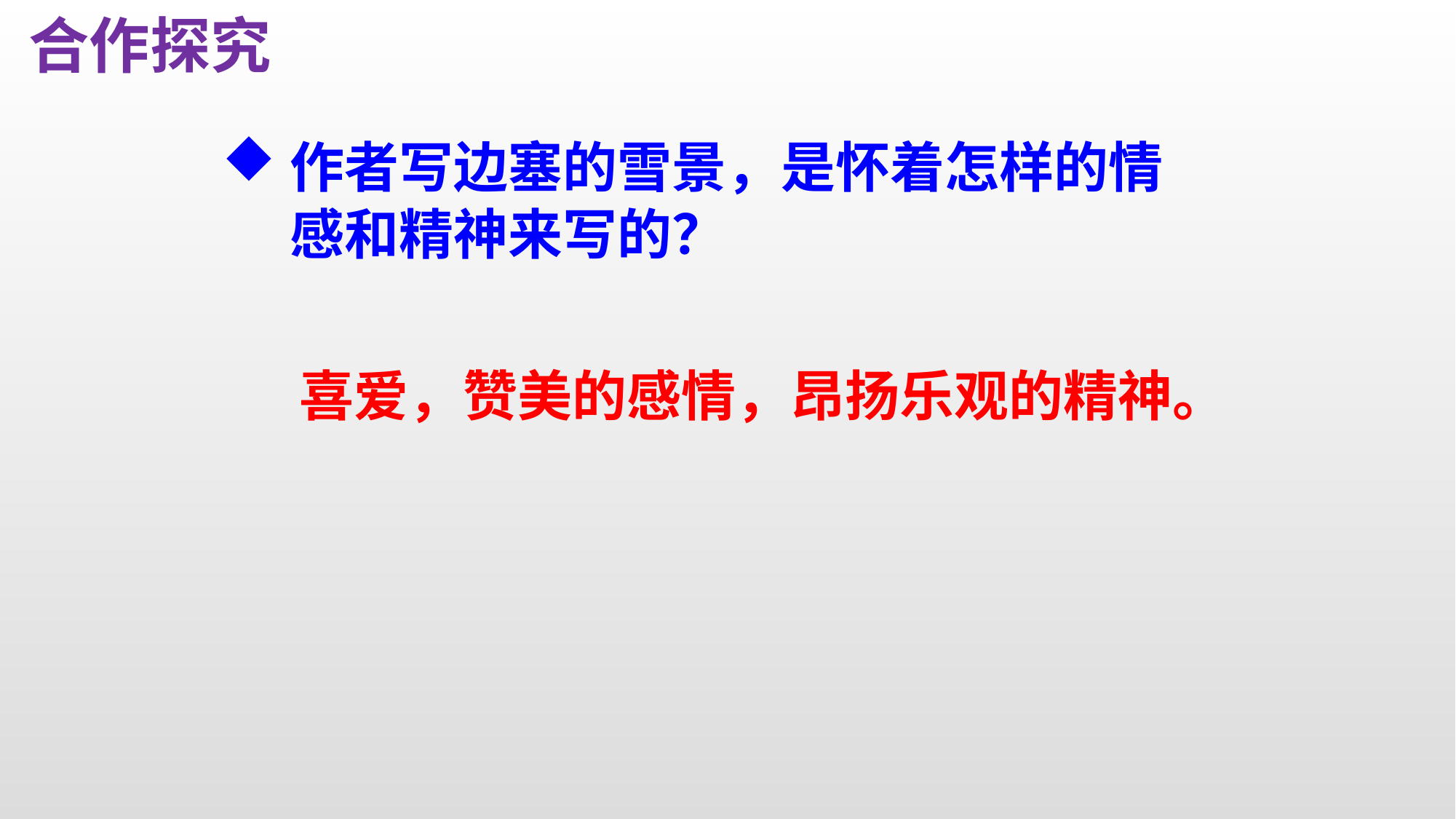

合作探究
作者写边塞的雪景，是怀着怎样的情感和精神来写的？
喜爱，赞美的感情，昂扬乐观的精神。